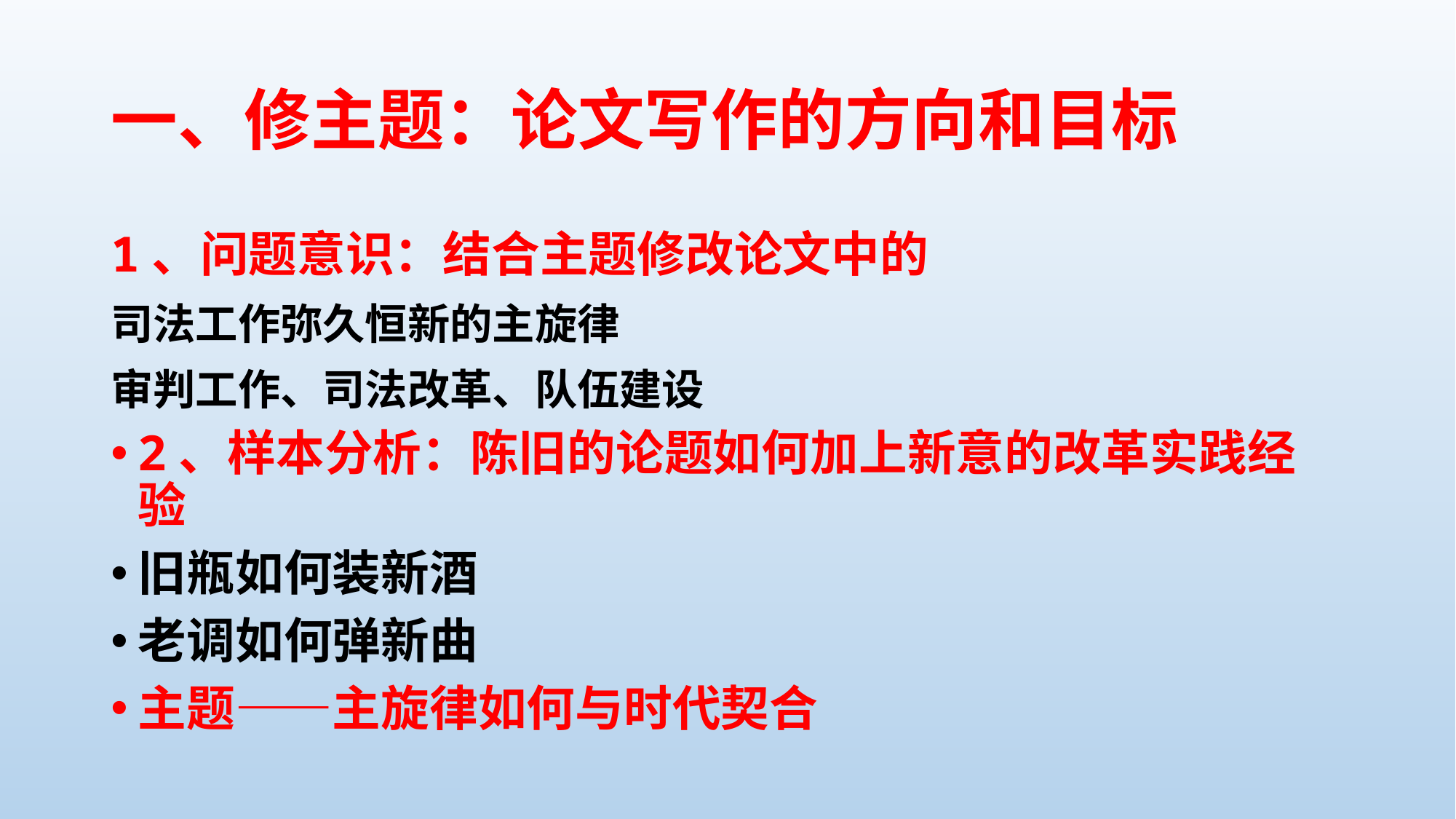

# 一、修主题：论文写作的方向和目标
1、问题意识：结合主题修改论文中的
司法工作弥久恒新的主旋律
审判工作、司法改革、队伍建设
2、样本分析：陈旧的论题如何加上新意的改革实践经验
旧瓶如何装新酒
老调如何弹新曲
主题——主旋律如何与时代契合